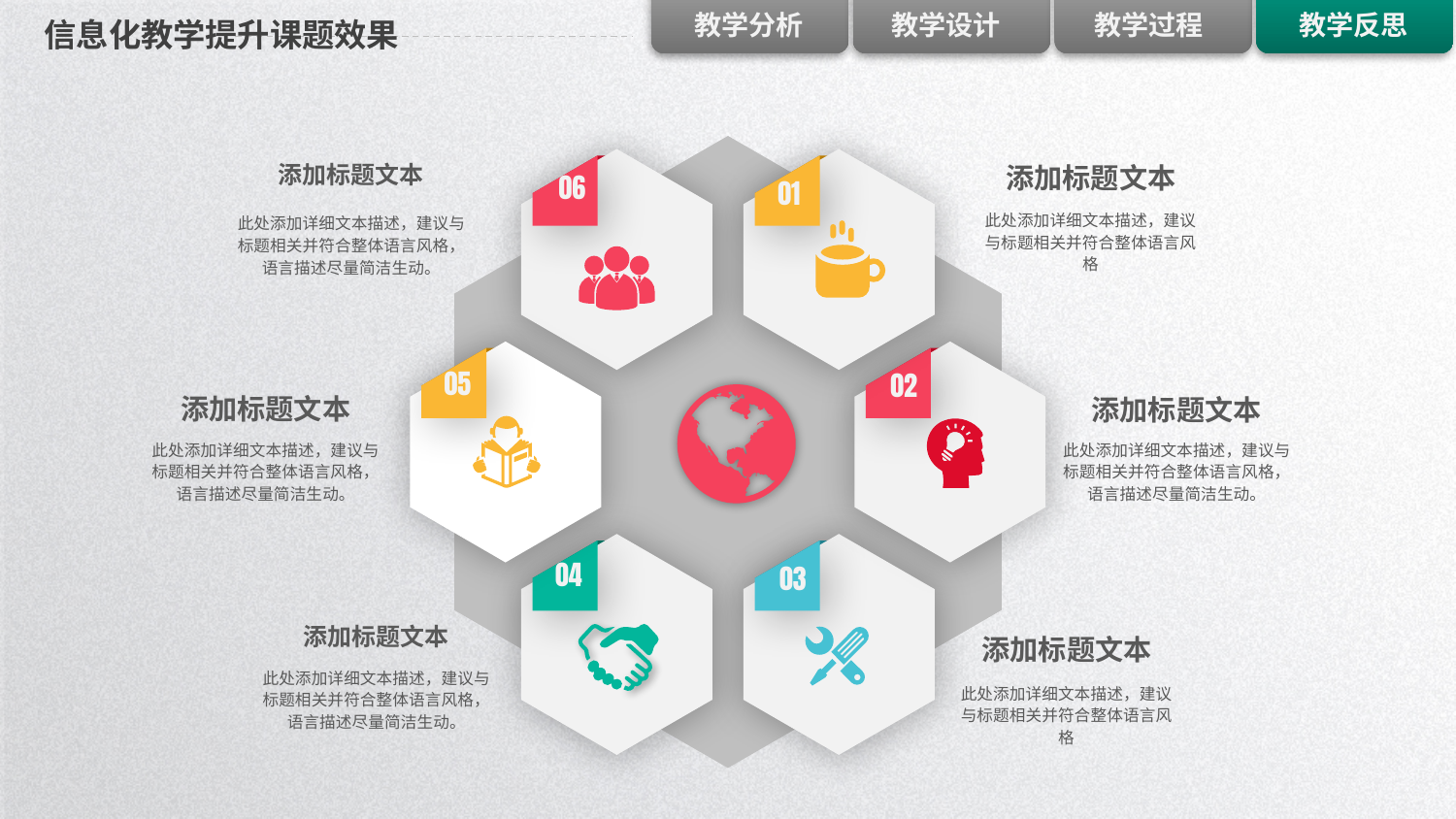

# 信息化教学提升课题效果

06
添加标题文本
此处添加详细文本描述，建议与标题相关并符合整体语言风格，语言描述尽量简洁生动。
添加标题文本
此处添加详细文本描述，建议与标题相关并符合整体语言风格
01

05
02

添加标题文本
此处添加详细文本描述，建议与标题相关并符合整体语言风格，语言描述尽量简洁生动。
添加标题文本
此处添加详细文本描述，建议与标题相关并符合整体语言风格，语言描述尽量简洁生动。

04
03
添加标题文本
此处添加详细文本描述，建议与标题相关并符合整体语言风格，语言描述尽量简洁生动。
添加标题文本
此处添加详细文本描述，建议与标题相关并符合整体语言风格